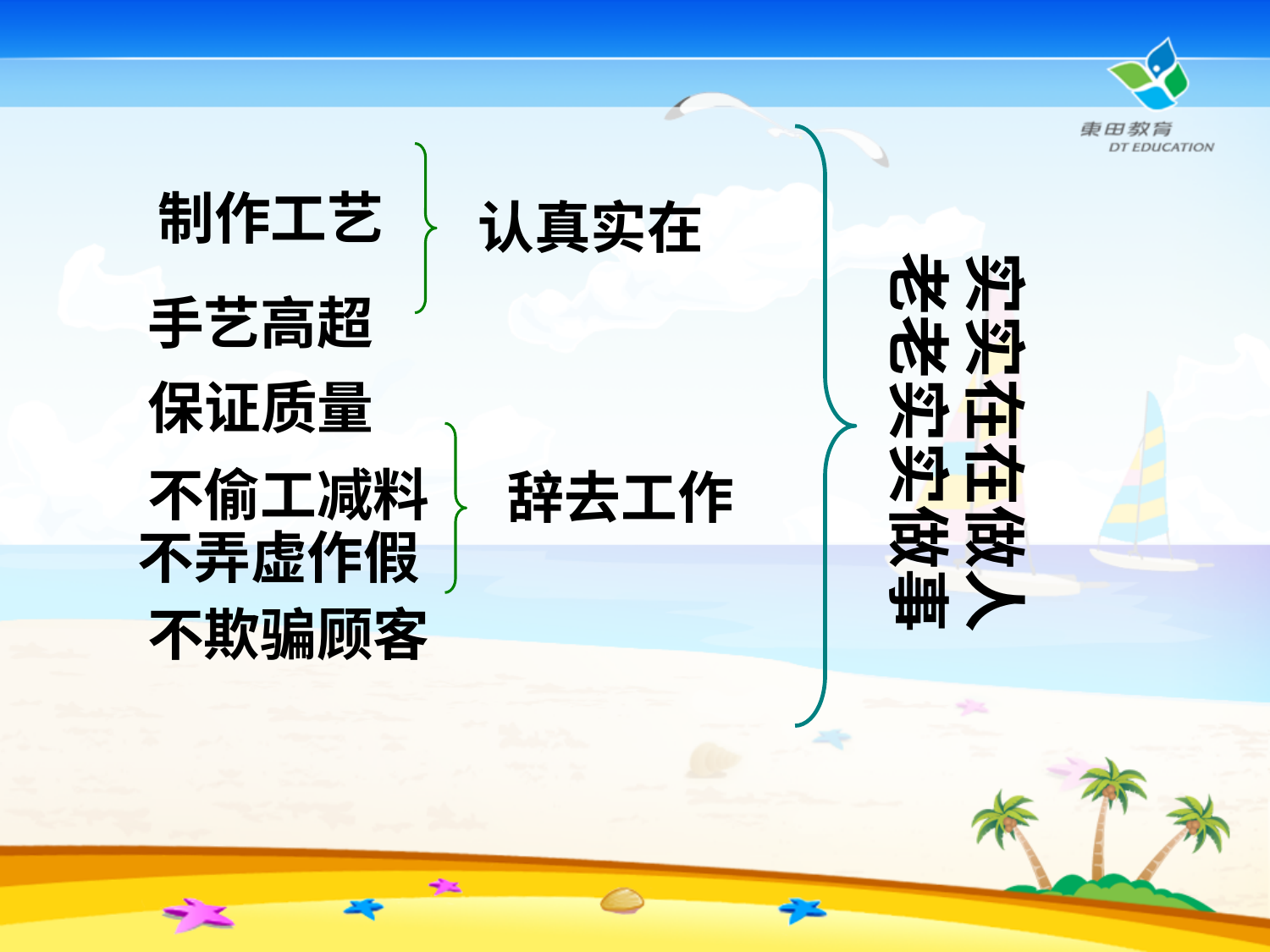

制作工艺
认真实在

手艺高超
实实在在做人
老老实实做事

保证质量

不偷工减料
辞去工作
不弄虚作假
不欺骗顾客